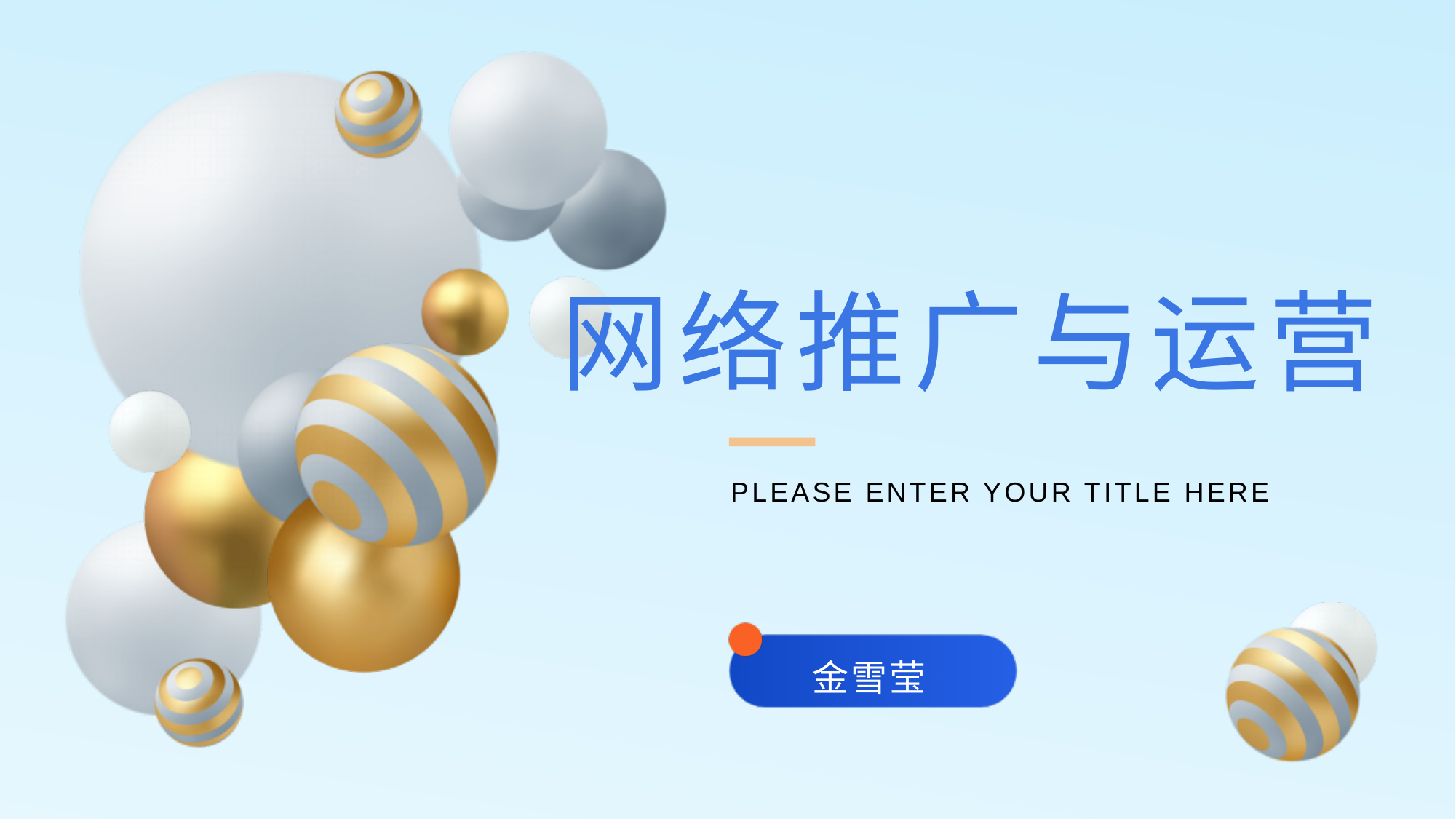

# 网络推广与运营
PLEASE ENTER YOUR TITLE HERE
金雪莹